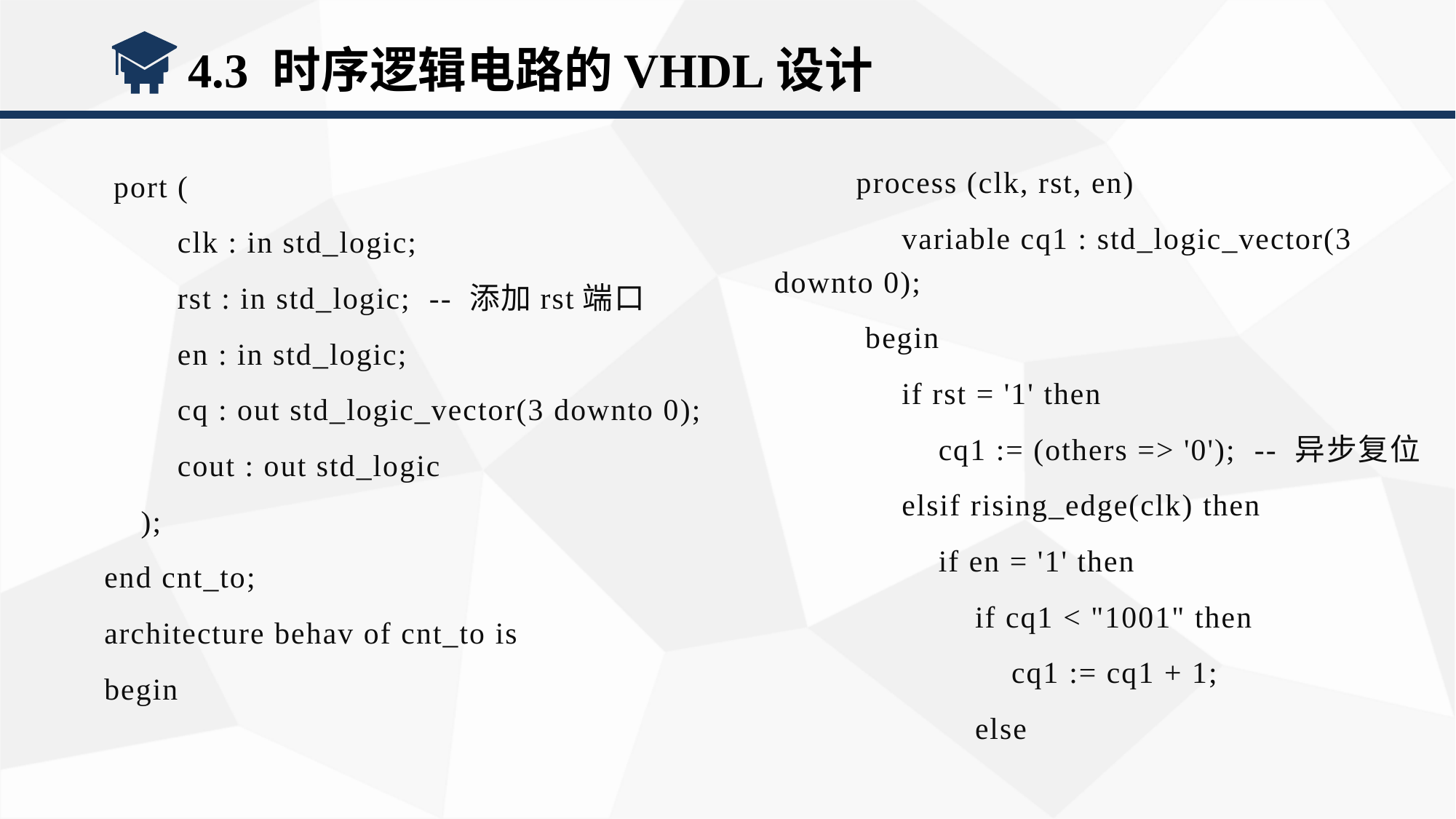

4.3 时序逻辑电路的VHDL设计

   process (clk, rst, en)
        variable cq1 : std_logic_vector(3 downto 0);
    begin
        if rst = '1' then
            cq1 := (others => '0');  -- 异步复位
        elsif rising_edge(clk) then
            if en = '1' then
                if cq1 < "1001" then
                    cq1 := cq1 + 1;
                else
 port (
        clk : in std_logic;
        rst : in std_logic;  -- 添加rst端口
        en : in std_logic;
        cq : out std_logic_vector(3 downto 0);
        cout : out std_logic
    );
end cnt_to;
architecture behav of cnt_to is
begin